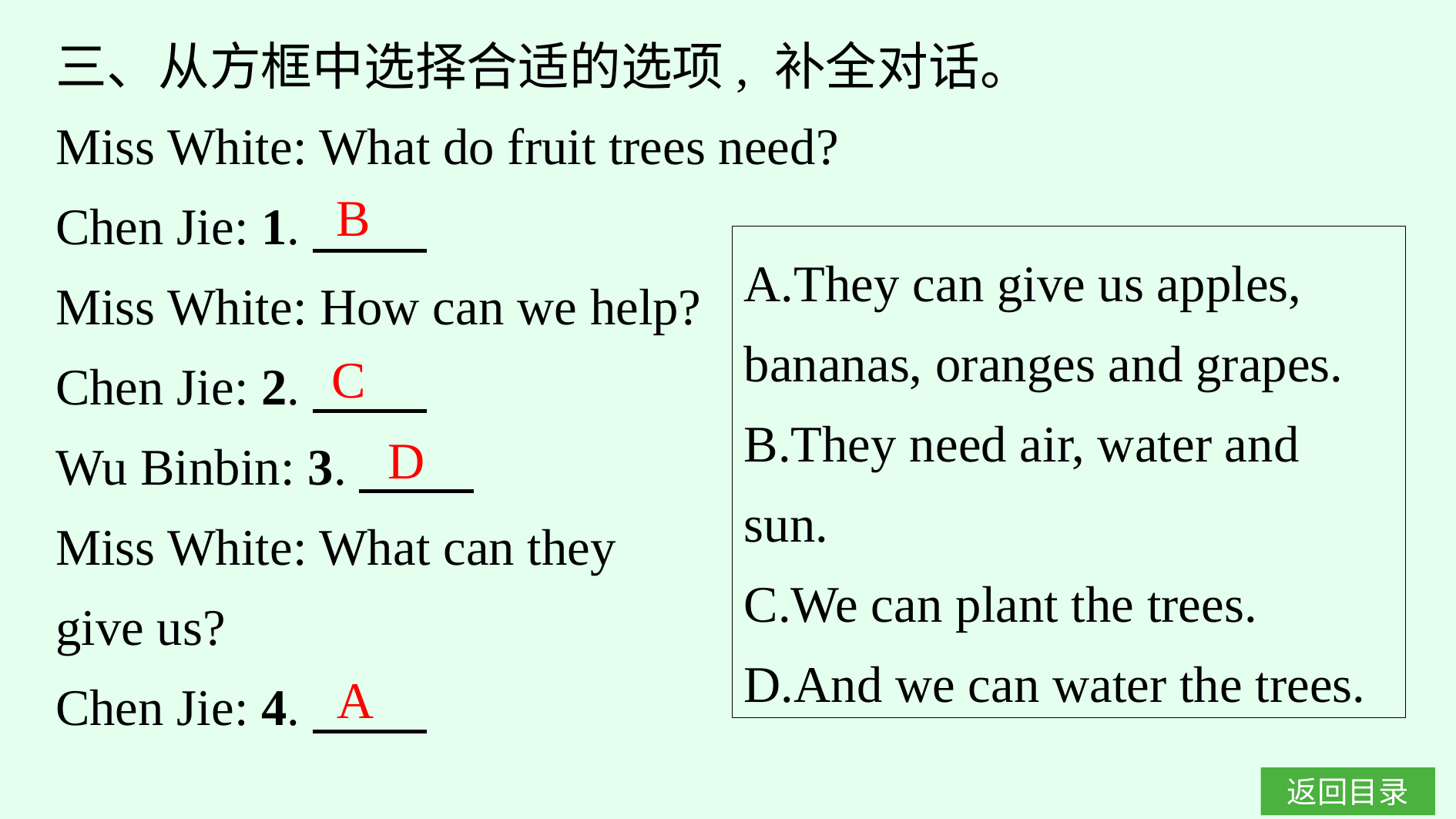

三、从方框中选择合适的选项, 补全对话。
Miss White: What do fruit trees need?
Chen Jie: 1.
Miss White: How can we help?
Chen Jie: 2.
Wu Binbin: 3.
Miss White: What can they
give us?
Chen Jie: 4.
B
A.They can give us apples, bananas, oranges and grapes.
B.They need air, water and sun.
C.We can plant the trees.
D.And we can water the trees.
C
D
A